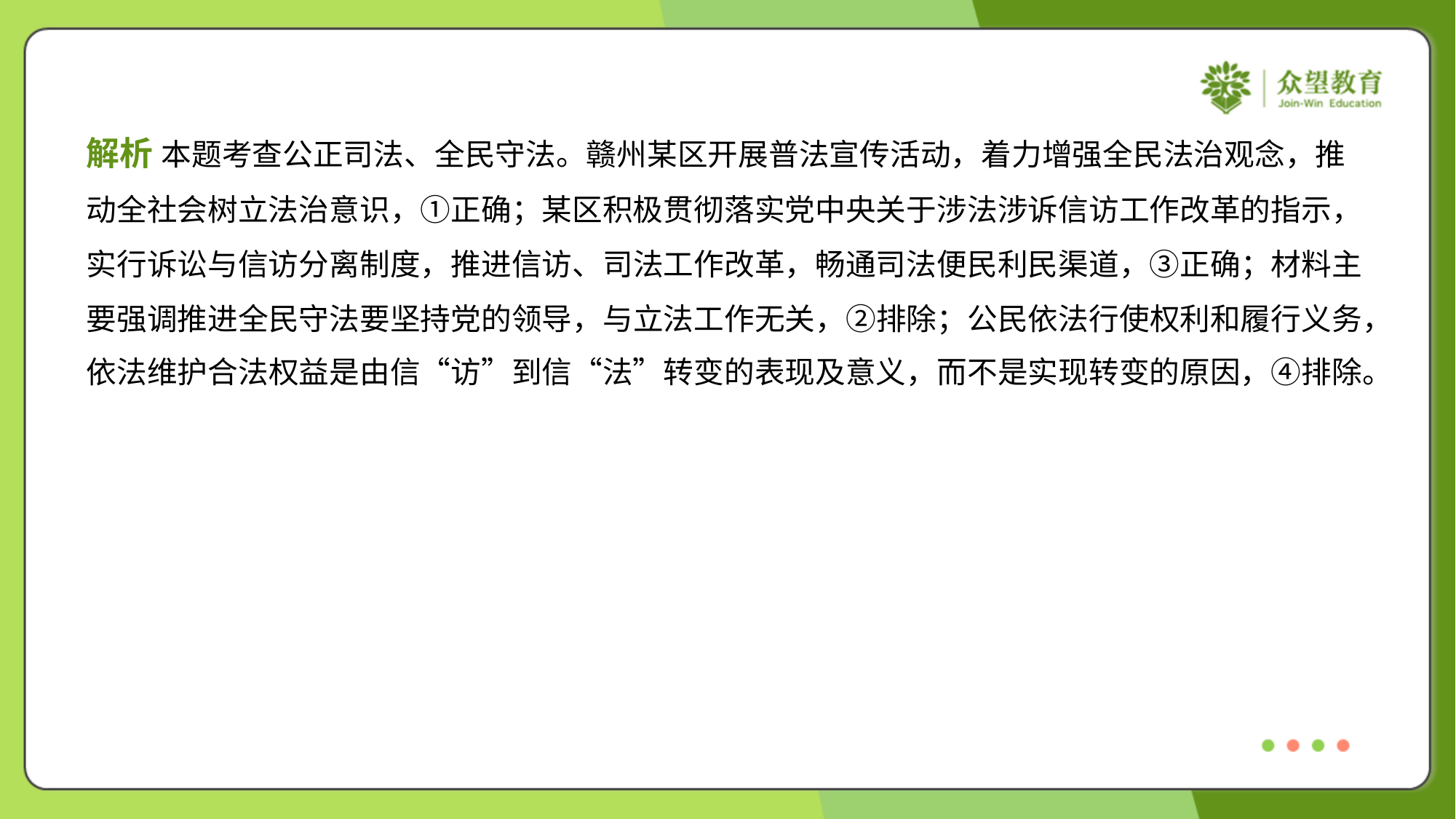

解析 本题考查公正司法、全民守法。赣州某区开展普法宣传活动，着力增强全民法治观念，推
动全社会树立法治意识，①正确；某区积极贯彻落实党中央关于涉法涉诉信访工作改革的指示，
实行诉讼与信访分离制度，推进信访、司法工作改革，畅通司法便民利民渠道，③正确；材料主
要强调推进全民守法要坚持党的领导，与立法工作无关，②排除；公民依法行使权利和履行义务，
依法维护合法权益是由信“访”到信“法”转变的表现及意义，而不是实现转变的原因，④排除。